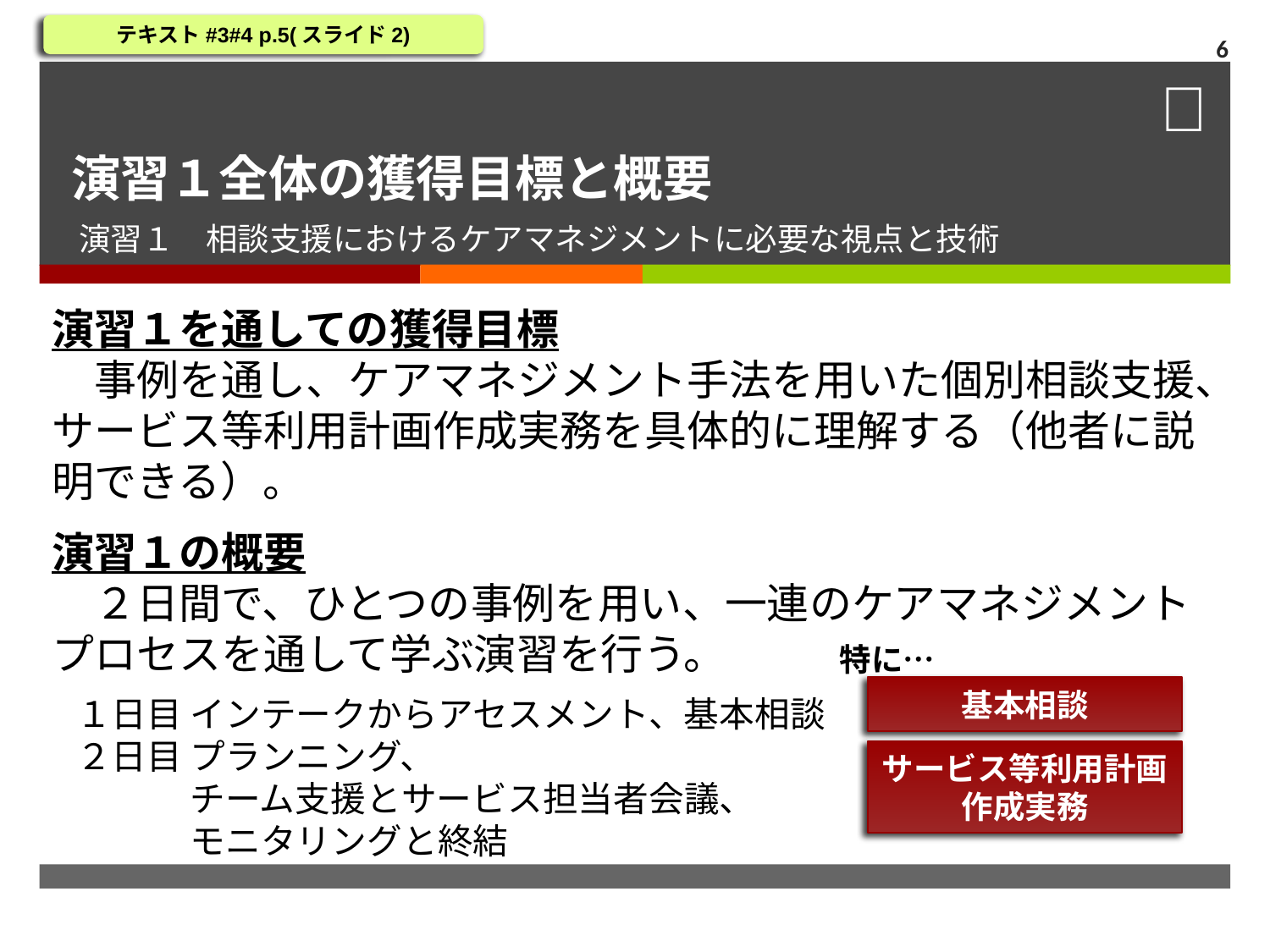

テキスト#3#4 p.5(スライド2)
6
# 演習１全体の獲得目標と概要
演習１　相談支援におけるケアマネジメントに必要な視点と技術
演習１を通しての獲得目標
　事例を通し、ケアマネジメント手法を用いた個別相談支援、サービス等利用計画作成実務を具体的に理解する（他者に説明できる）。
演習１の概要
　２日間で、ひとつの事例を用い、一連のケアマネジメントプロセスを通して学ぶ演習を行う。
特に…
基本相談
１日目 インテークからアセスメント、基本相談
２日目 プランニング、
　　　 チーム支援とサービス担当者会議、
　　　 モニタリングと終結
サービス等利用計画作成実務